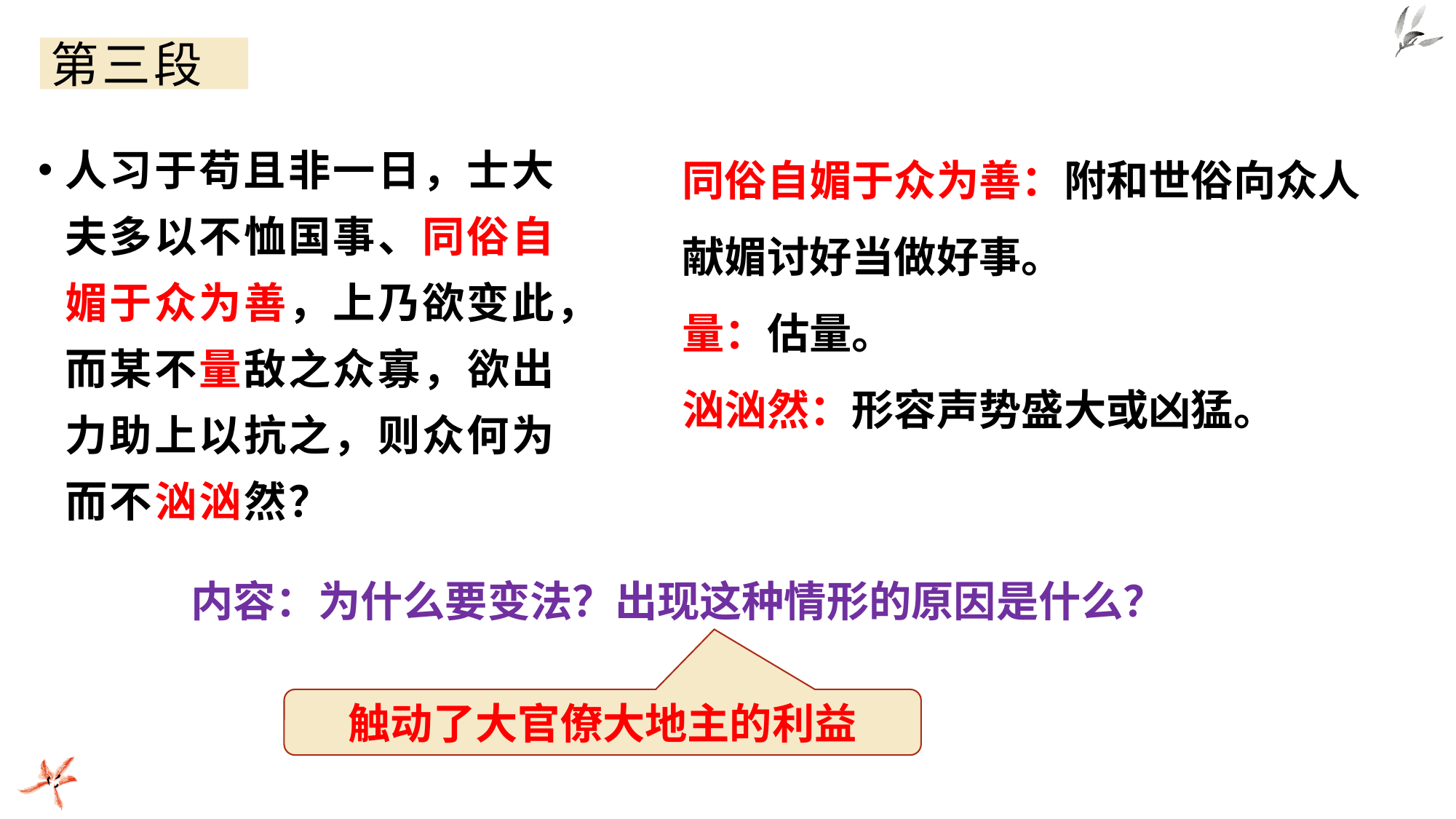

# 第三段
人习于苟且非一日，士大夫多以不恤国事、同俗自媚于众为善，上乃欲变此，而某不量敌之众寡，欲出力助上以抗之，则众何为而不汹汹然？
同俗自媚于众为善：附和世俗向众人献媚讨好当做好事。
量：估量。
汹汹然：形容声势盛大或凶猛。
内容：为什么要变法？出现这种情形的原因是什么？
触动了大官僚大地主的利益